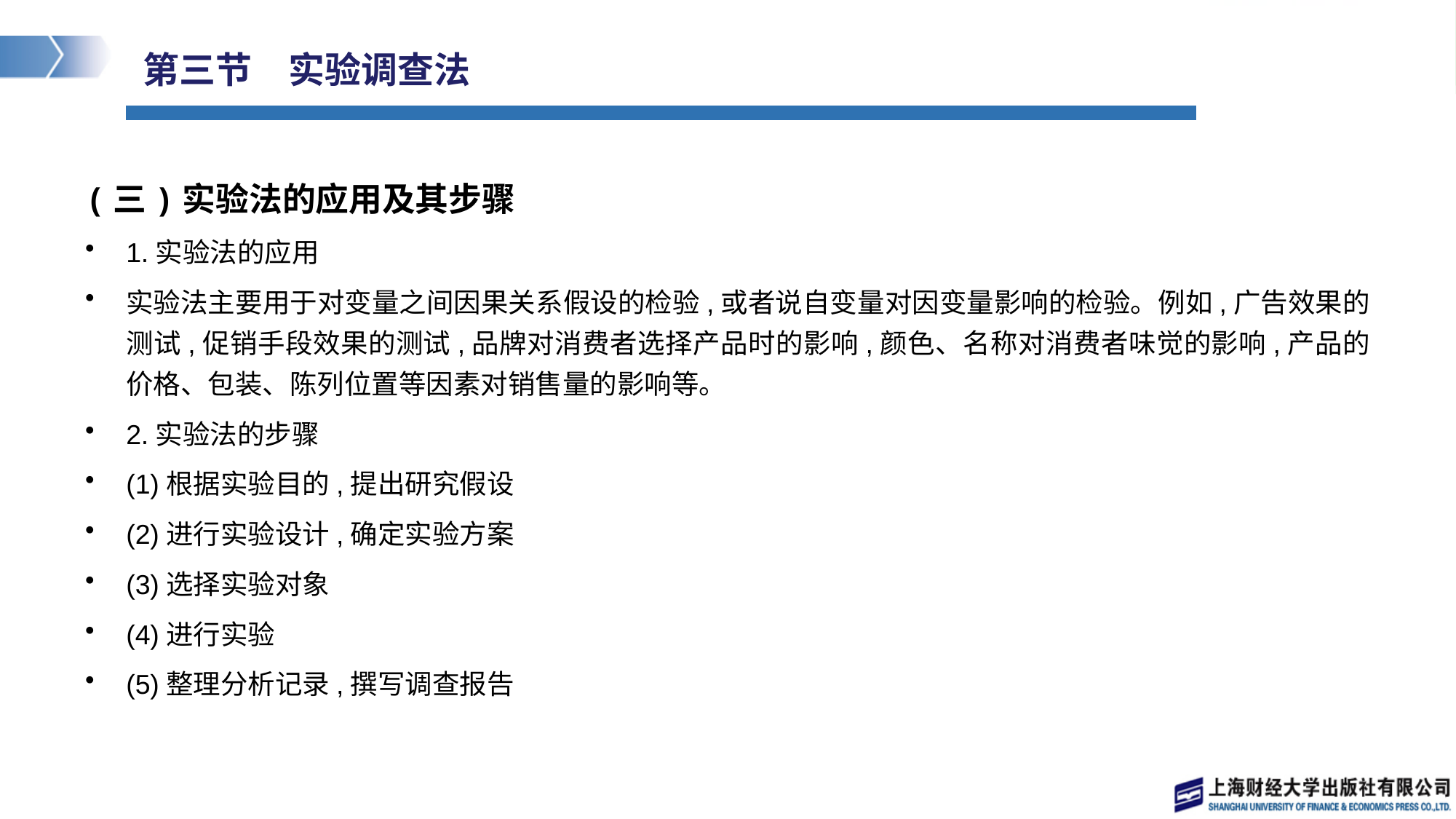

# 第三节　实验调查法
(三)实验法的应用及其步骤
1.实验法的应用
实验法主要用于对变量之间因果关系假设的检验,或者说自变量对因变量影响的检验。例如,广告效果的测试,促销手段效果的测试,品牌对消费者选择产品时的影响,颜色、名称对消费者味觉的影响,产品的价格、包装、陈列位置等因素对销售量的影响等。
2.实验法的步骤
(1)根据实验目的,提出研究假设
(2)进行实验设计,确定实验方案
(3)选择实验对象
(4)进行实验
(5)整理分析记录,撰写调查报告